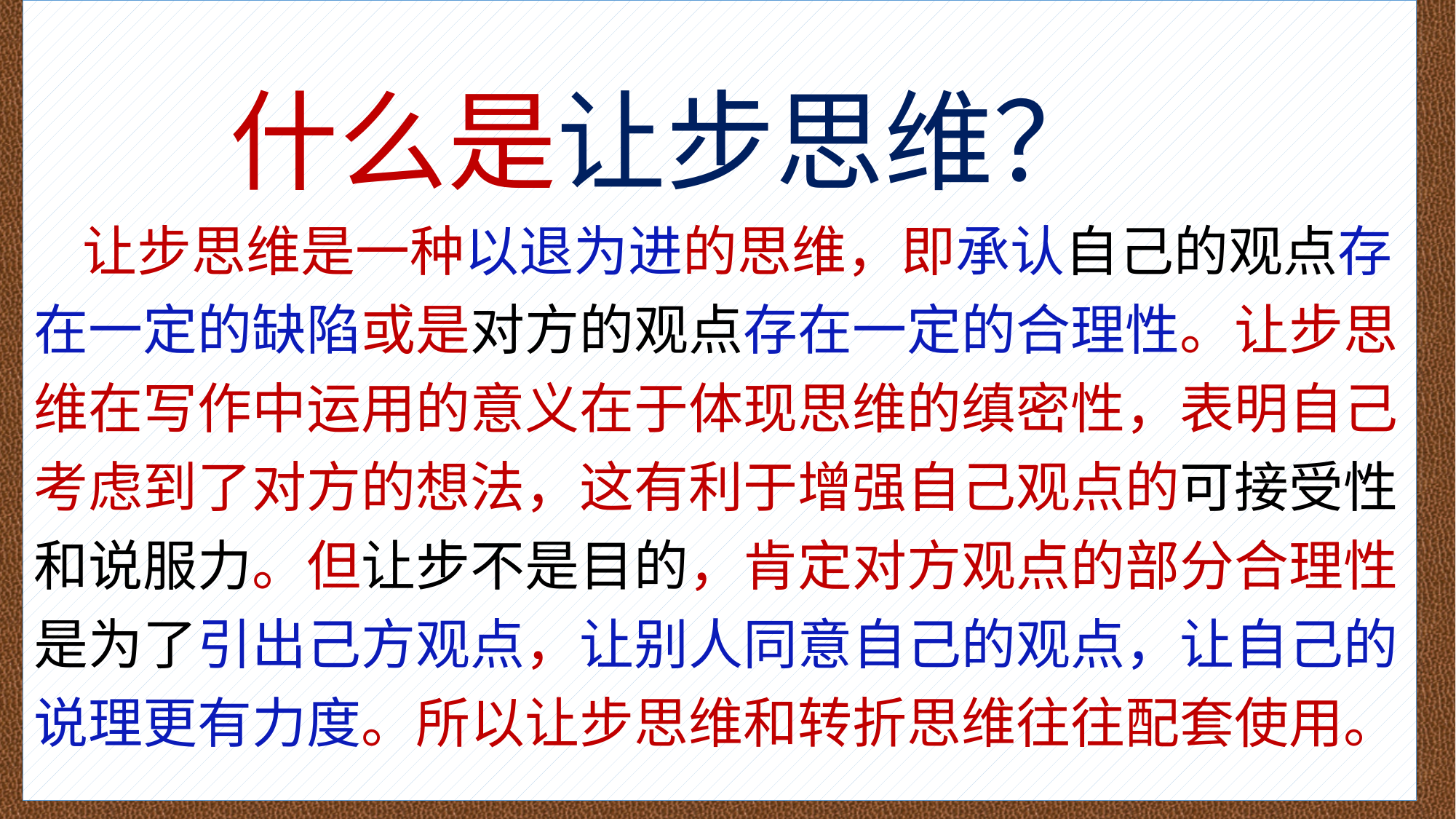

# 什么是让步思维？ 让步思维是一种以退为进的思维，即承认自己的观点存在一定的缺陷或是对方的观点存在一定的合理性。让步思维在写作中运用的意义在于体现思维的缜密性，表明自己考虑到了对方的想法，这有利于增强自己观点的可接受性和说服力。但让步不是目的，肯定对方观点的部分合理性是为了引出己方观点，让别人同意自己的观点，让自己的说理更有力度。所以让步思维和转折思维往往配套使用。